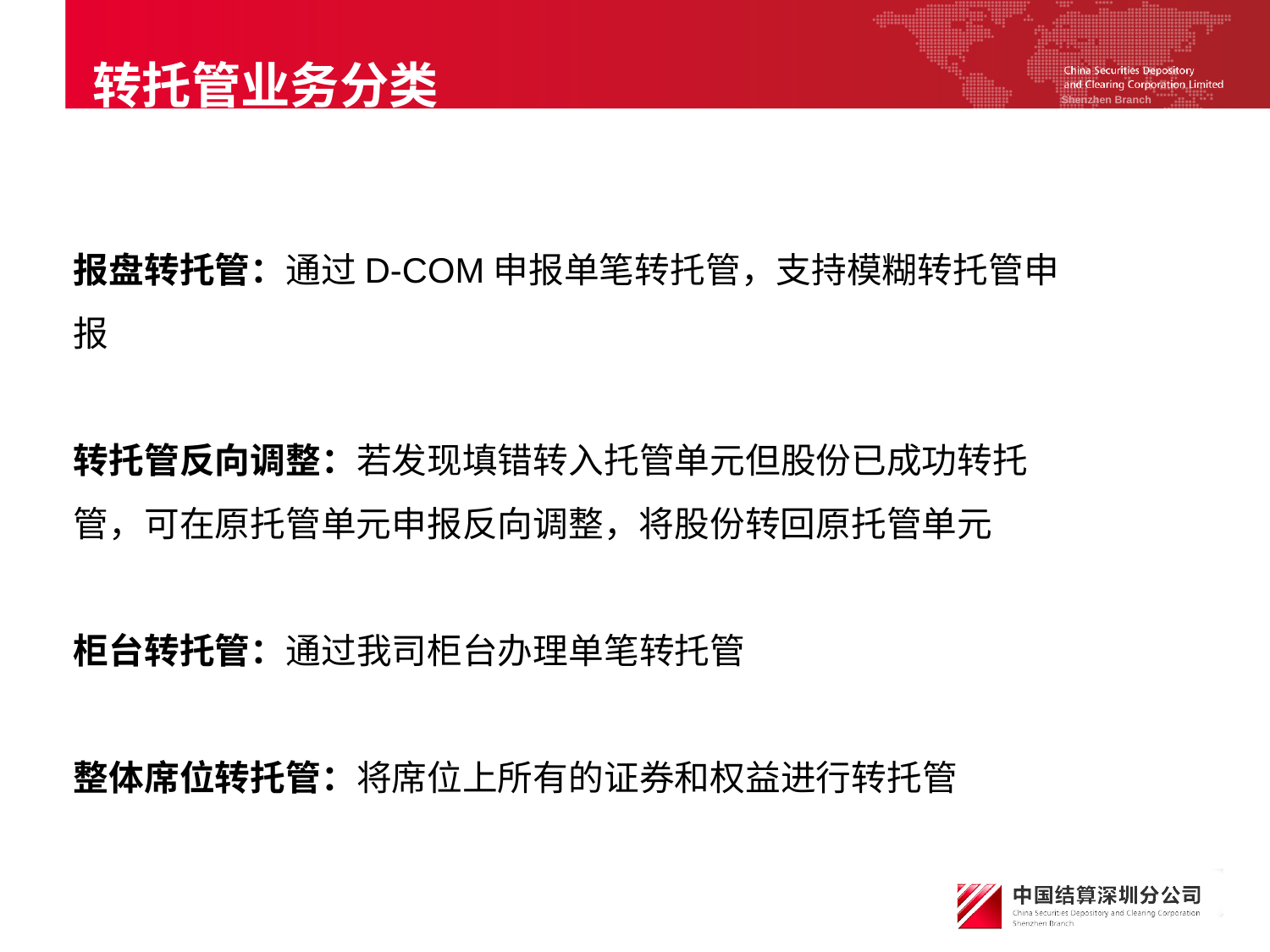

转托管业务分类
报盘转托管：通过D-COM申报单笔转托管，支持模糊转托管申报

转托管反向调整：若发现填错转入托管单元但股份已成功转托管，可在原托管单元申报反向调整，将股份转回原托管单元

柜台转托管：通过我司柜台办理单笔转托管

整体席位转托管：将席位上所有的证券和权益进行转托管